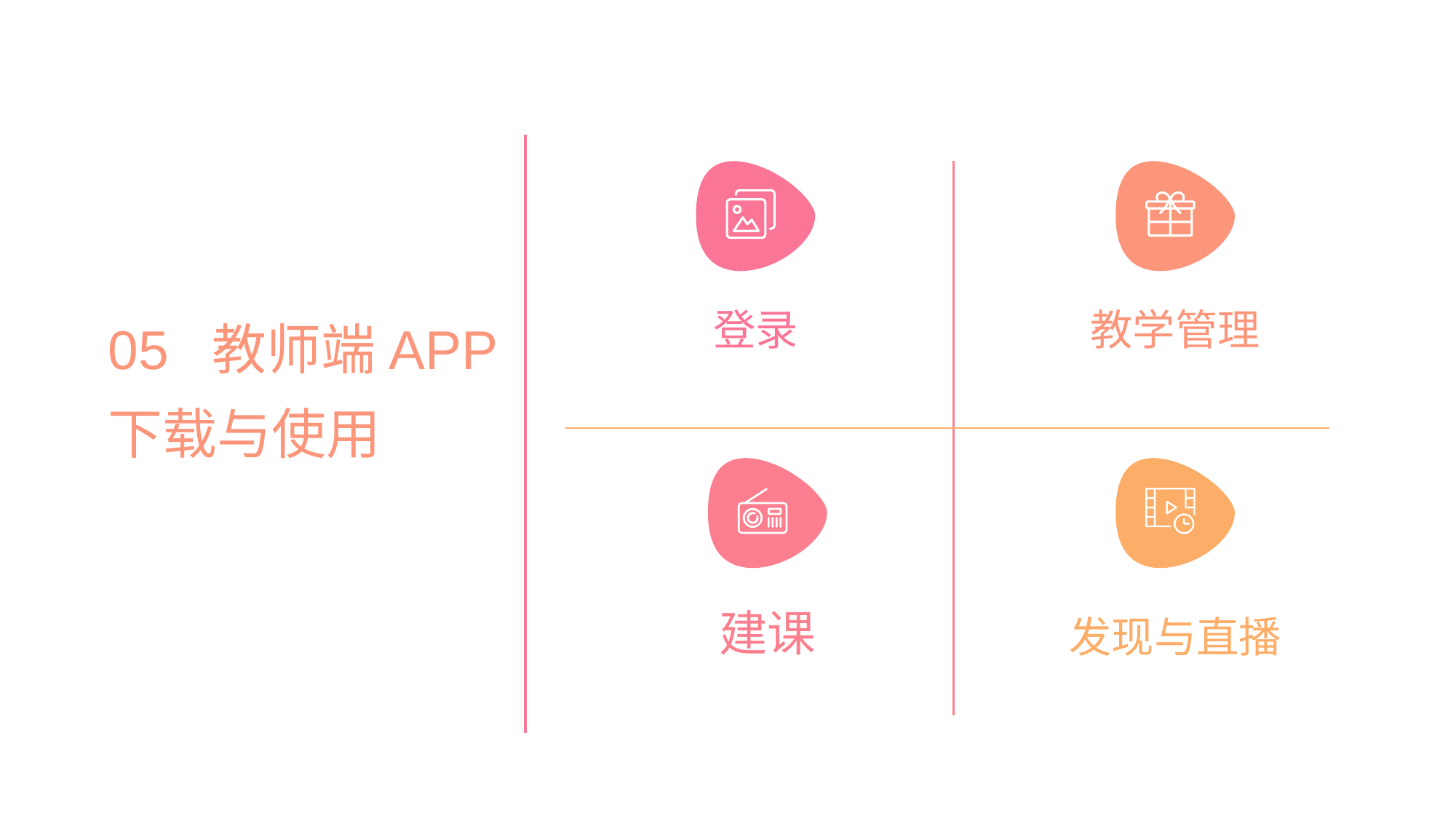

05  教师端APP
下载与使用
教学管理
登录

建课
发现与直播